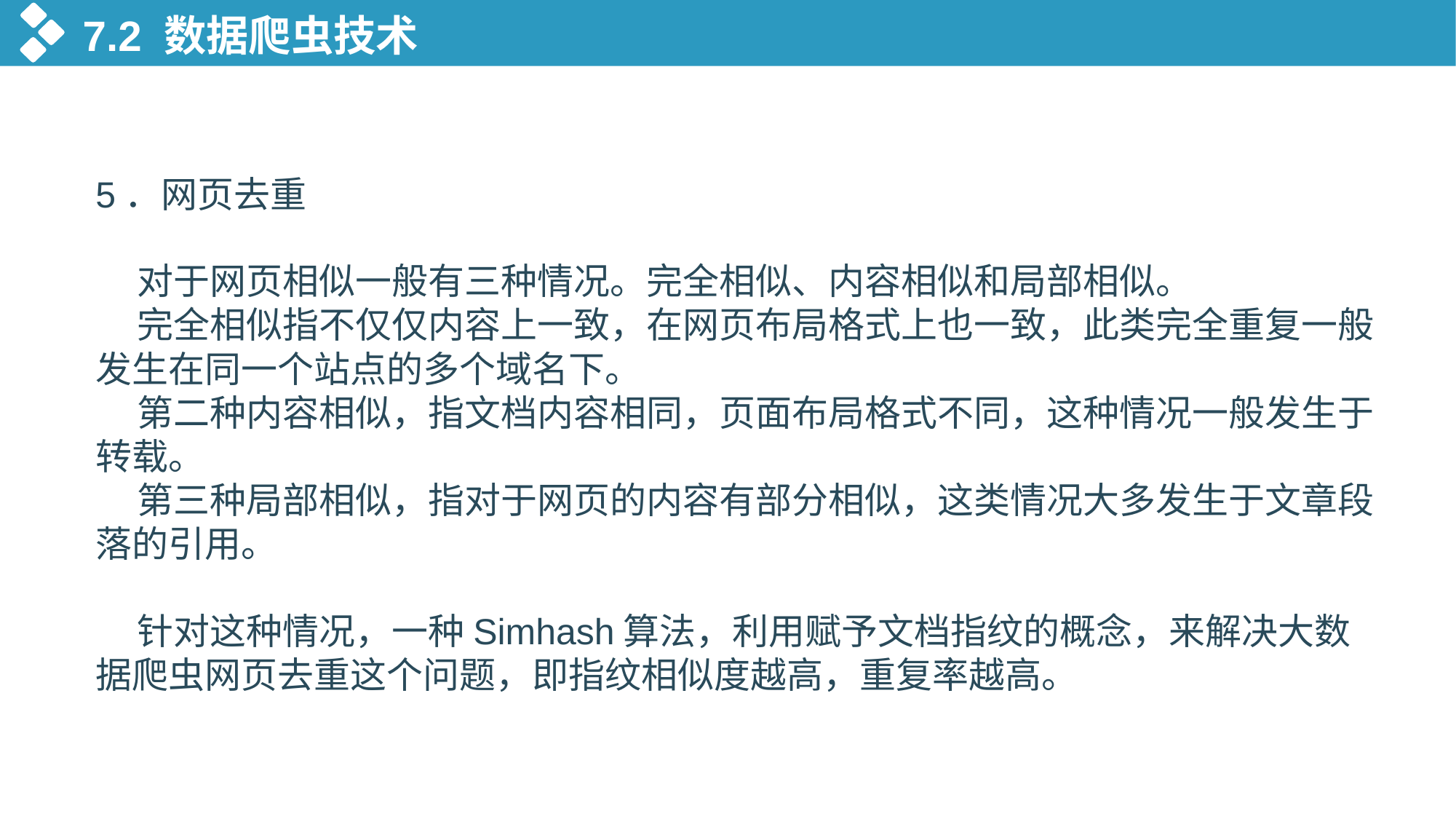

7.2 数据爬虫技术

5．网页去重

    对于网页相似一般有三种情况。完全相似、内容相似和局部相似。
    完全相似指不仅仅内容上一致，在网页布局格式上也一致，此类完全重复一般发生在同一个站点的多个域名下。
    第二种内容相似，指文档内容相同，页面布局格式不同，这种情况一般发生于转载。
    第三种局部相似，指对于网页的内容有部分相似，这类情况大多发生于文章段落的引用。

    针对这种情况，一种Simhash算法，利用赋予文档指纹的概念，来解决大数据爬虫网页去重这个问题，即指纹相似度越高，重复率越高。